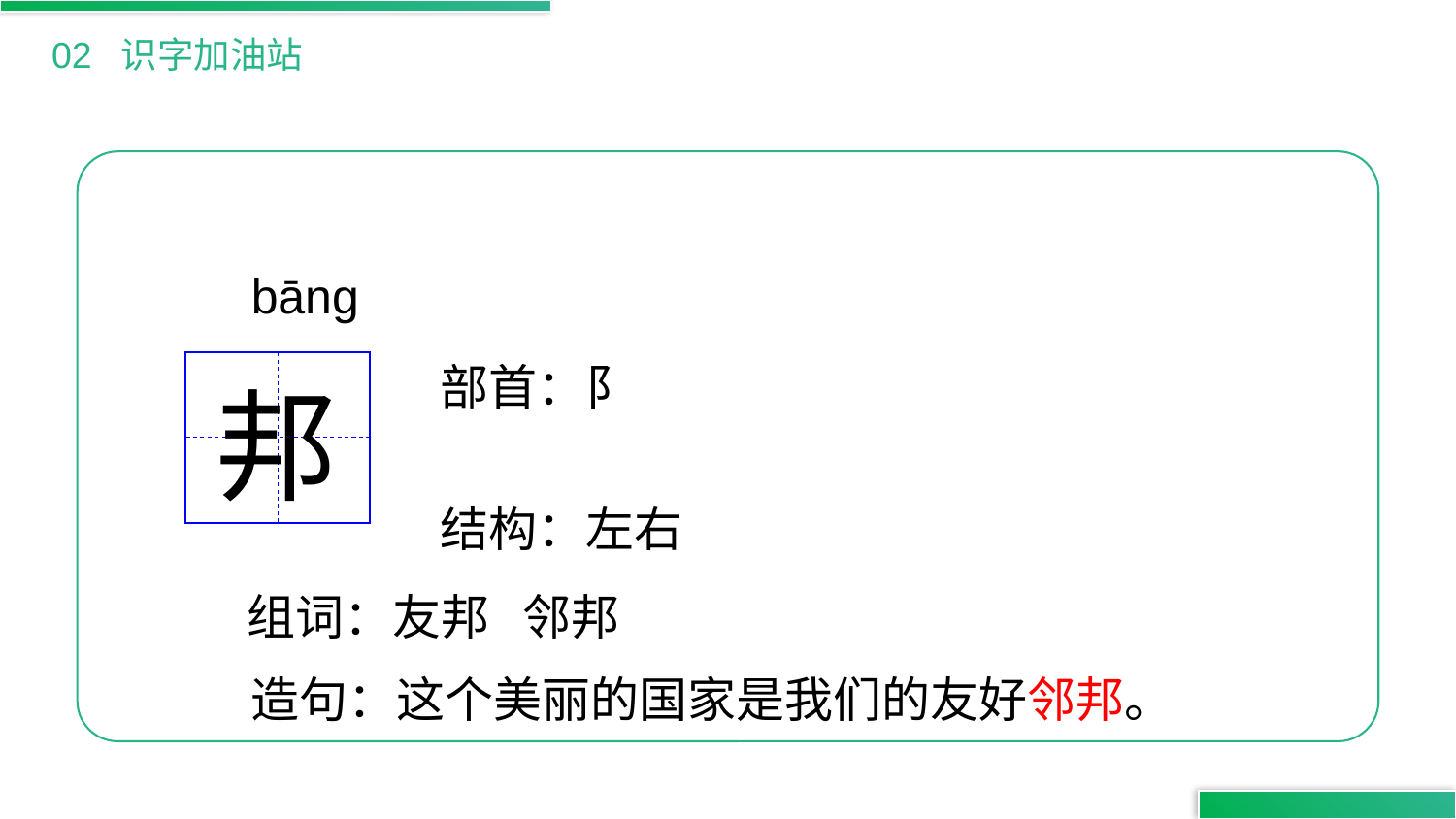

02  识字加油站
bāng

部首：阝
邦
结构：左右
组词：友邦   邻邦
 造句：这个美丽的国家是我们的友好邻邦。